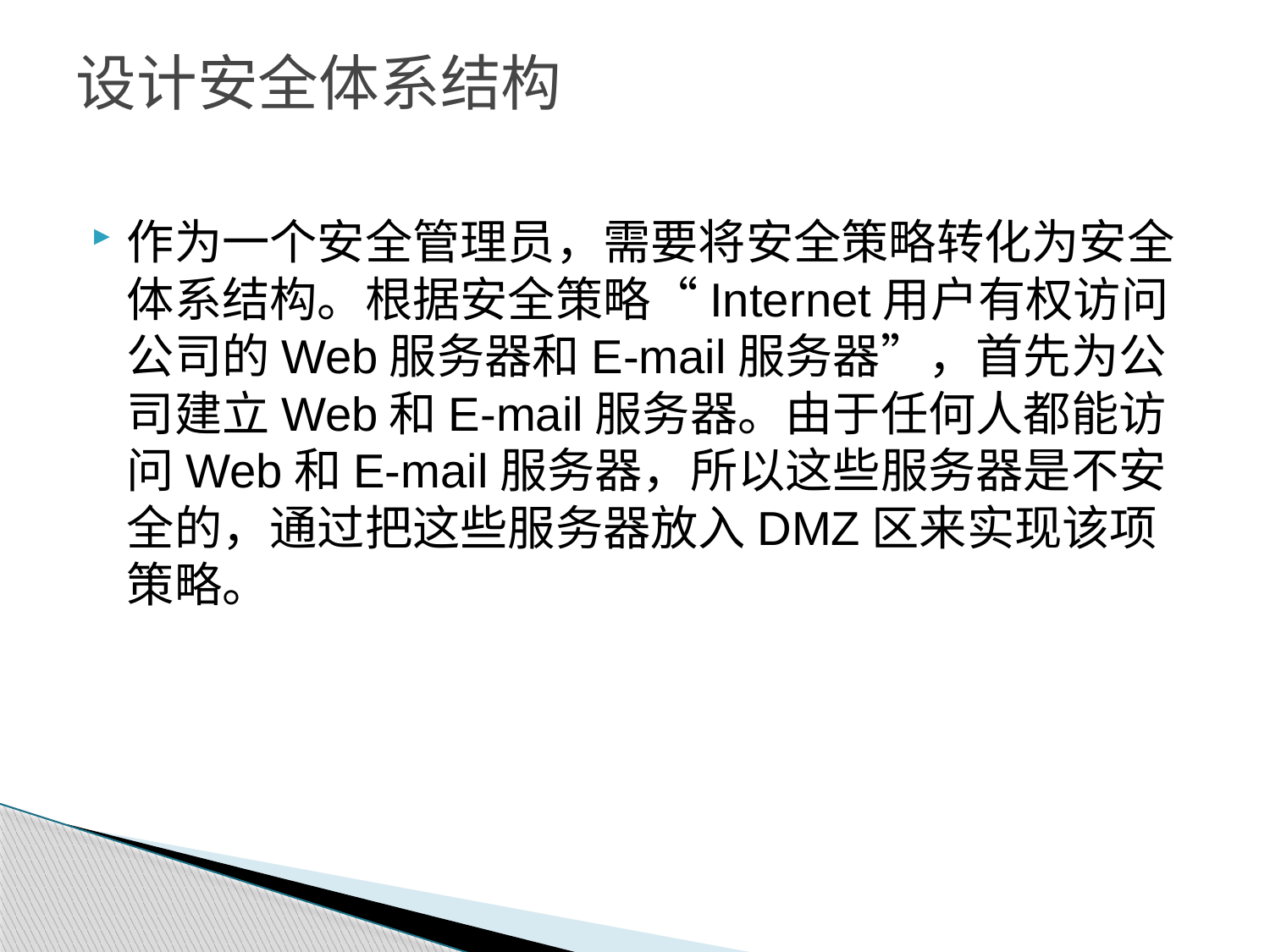

# 设计安全体系结构
作为一个安全管理员，需要将安全策略转化为安全体系结构。根据安全策略“Internet用户有权访问公司的Web服务器和E-mail服务器”，首先为公司建立Web和E-mail服务器。由于任何人都能访问Web和E-mail服务器，所以这些服务器是不安全的，通过把这些服务器放入DMZ区来实现该项策略。